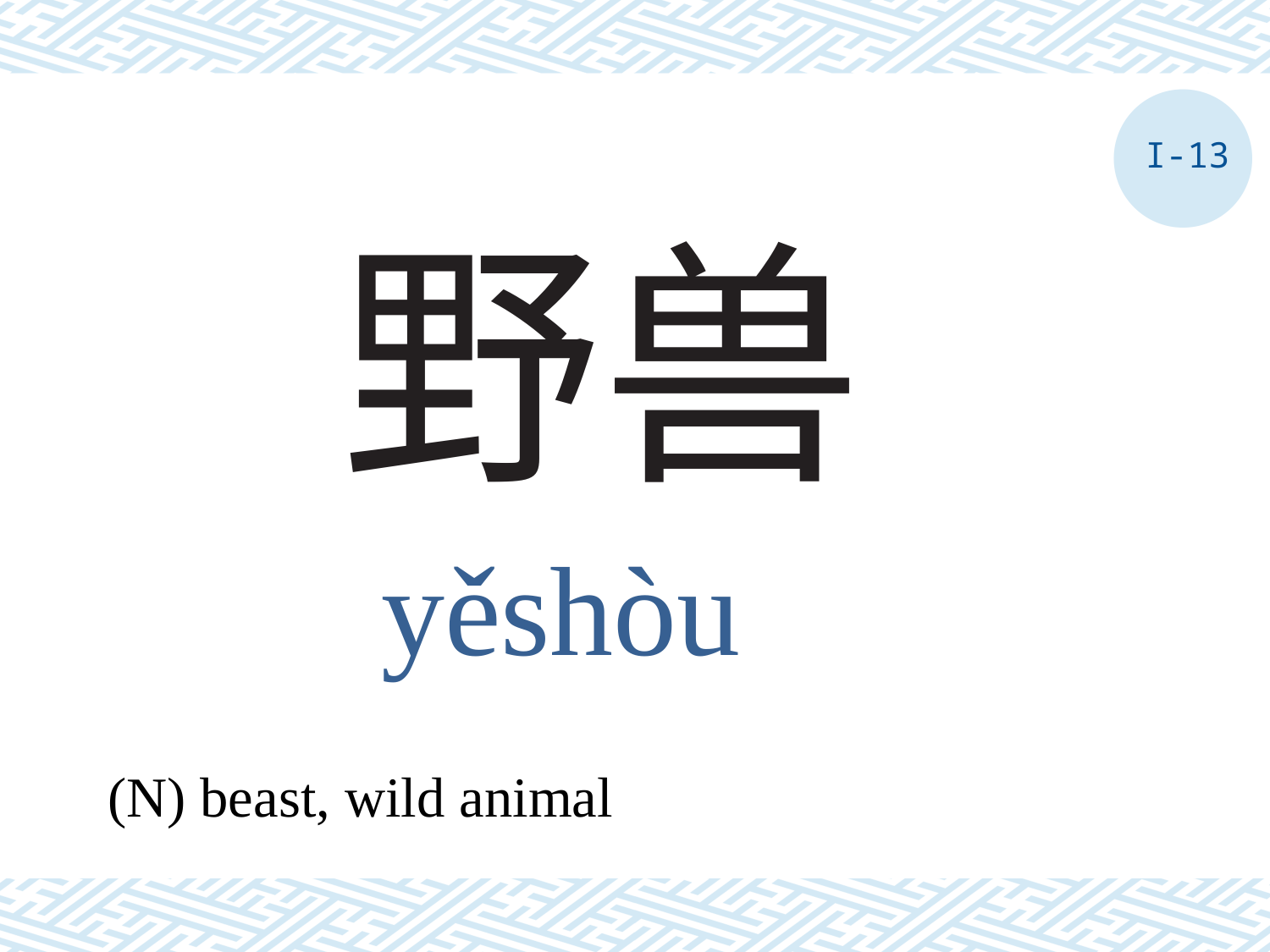

I-13

# 野兽
yěshòu
(N) beast, wild animal